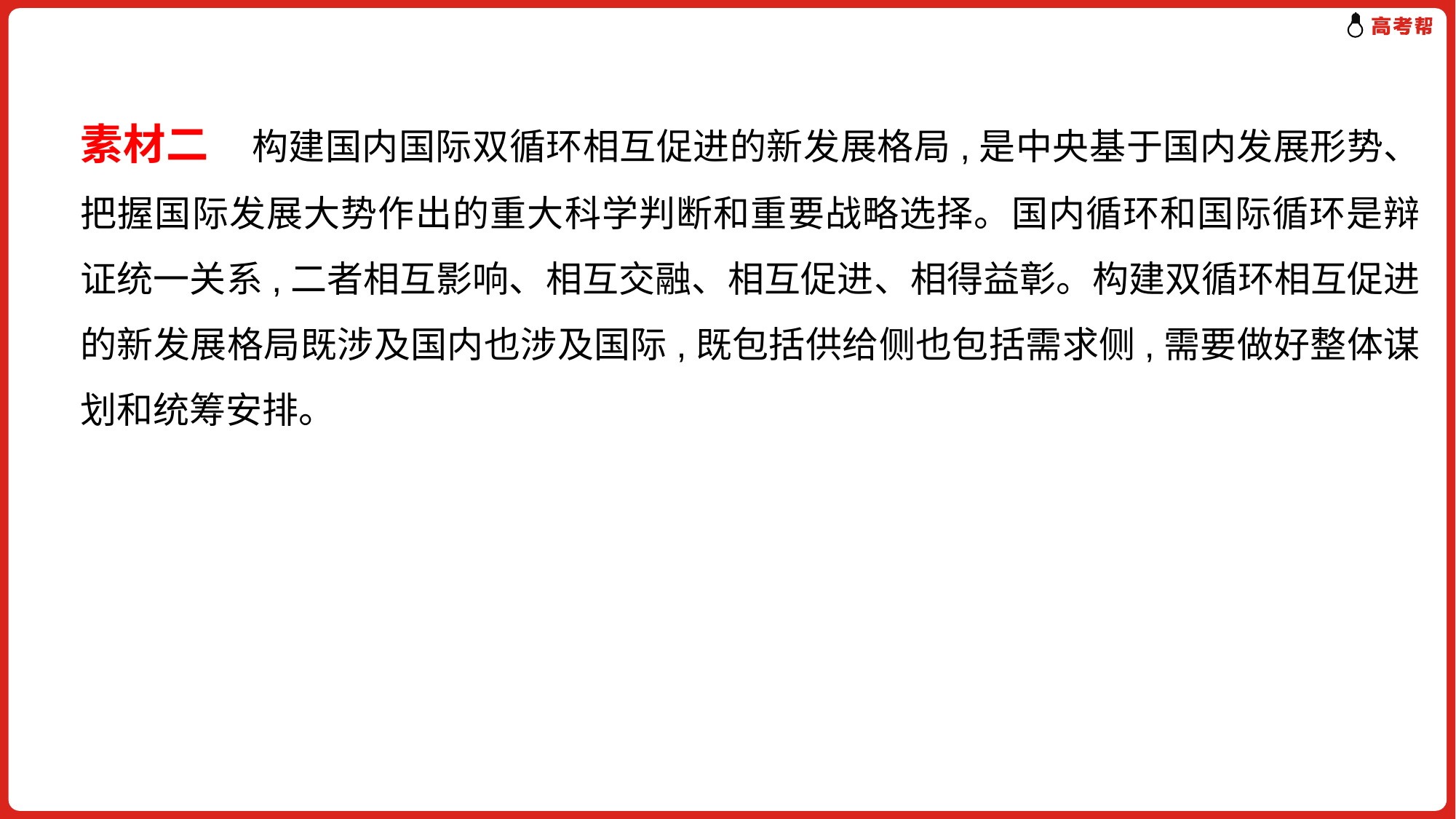

素材二　构建国内国际双循环相互促进的新发展格局,是中央基于国内发展形势、把握国际发展大势作出的重大科学判断和重要战略选择。国内循环和国际循环是辩证统一关系,二者相互影响、相互交融、相互促进、相得益彰。构建双循环相互促进的新发展格局既涉及国内也涉及国际,既包括供给侧也包括需求侧,需要做好整体谋划和统筹安排。